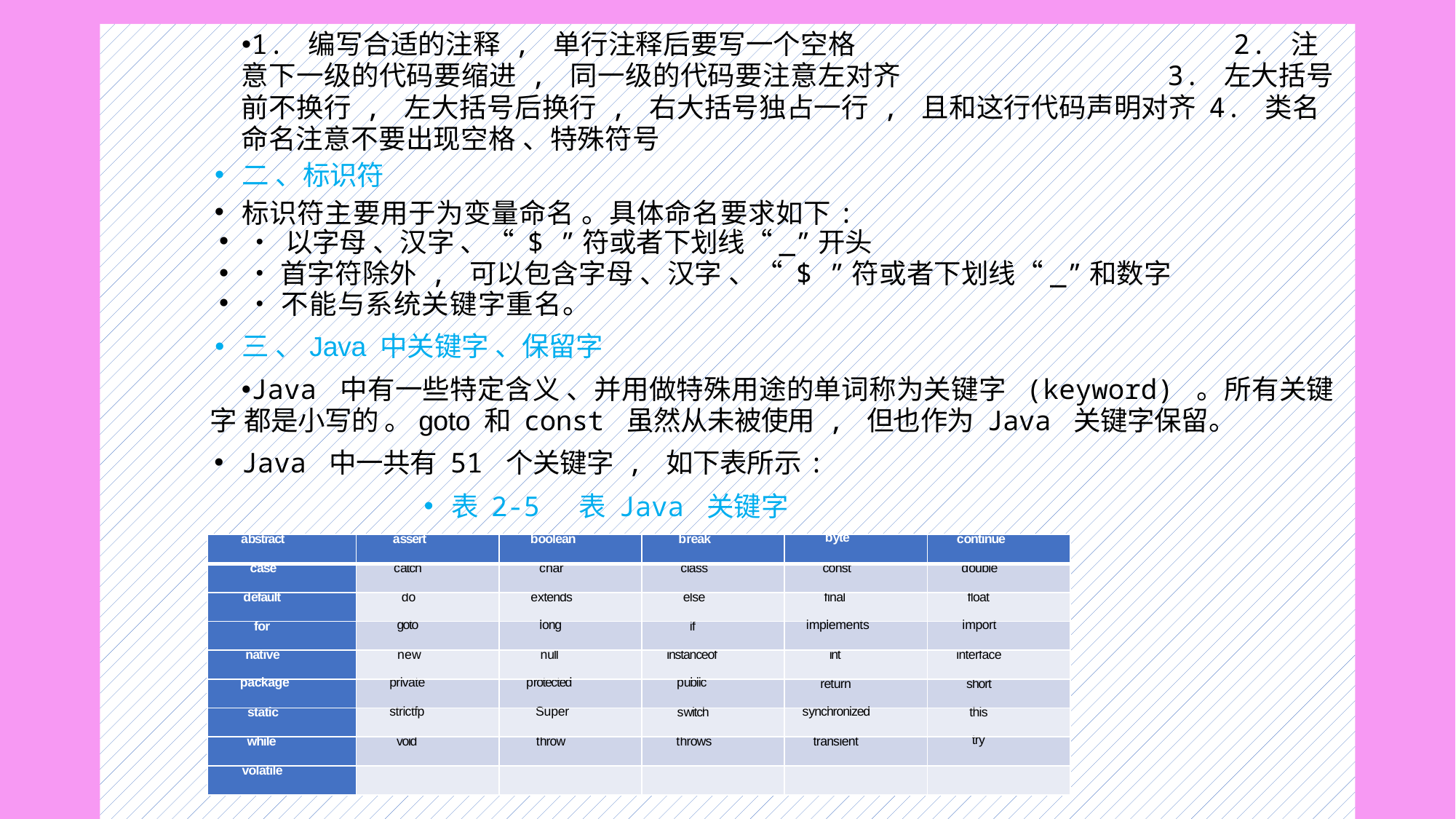

1. 编写合适的注释 , 单行注释后要写一个空格                                                            2. 注意下一级的代码要缩进 , 同一级的代码要注意左对齐                                          3. 左大括号前不换行 , 左大括号后换行 , 右大括号独占一行 , 且和这行代码声明对齐 4. 类名命名注意不要出现空格 、特殊符号
二 、标识符
标识符主要用于为变量命名 。具体命名要求如下:
• 以字母 、汉字 、“ $ ”符或者下划线“_”开头
•首字符除外 , 可以包含字母 、汉字 、“ $ ”符或者下划线“_”和数字
•不能与系统关键字重名。
三 、Java 中关键字 、保留字
Java 中有一些特定含义 、并用做特殊用途的单词称为关键字  (keyword) 。所有关键字 都是小写的 。goto 和 const 虽然从未被使用 , 但也作为 Java 关键字保留。
Java 中一共有 51 个关键字 , 如下表所示:
表 2-5  表 Java 关键字

#
| abstract | assert | boolean | break | byte | continue |
| --- | --- | --- | --- | --- | --- |
| case | catch | char | class | const | double |
| default | do | extends | else | final | float |
| for | goto | long | if | implements | import |
| native | new | null | instanceof | int | interface |
| package | private | protected | public | return | short |
| static | strictfp | Super | switch | synchronized | this |
| while | void | throw | throws | transient | try |
| volatile |  |  |  |  |  |